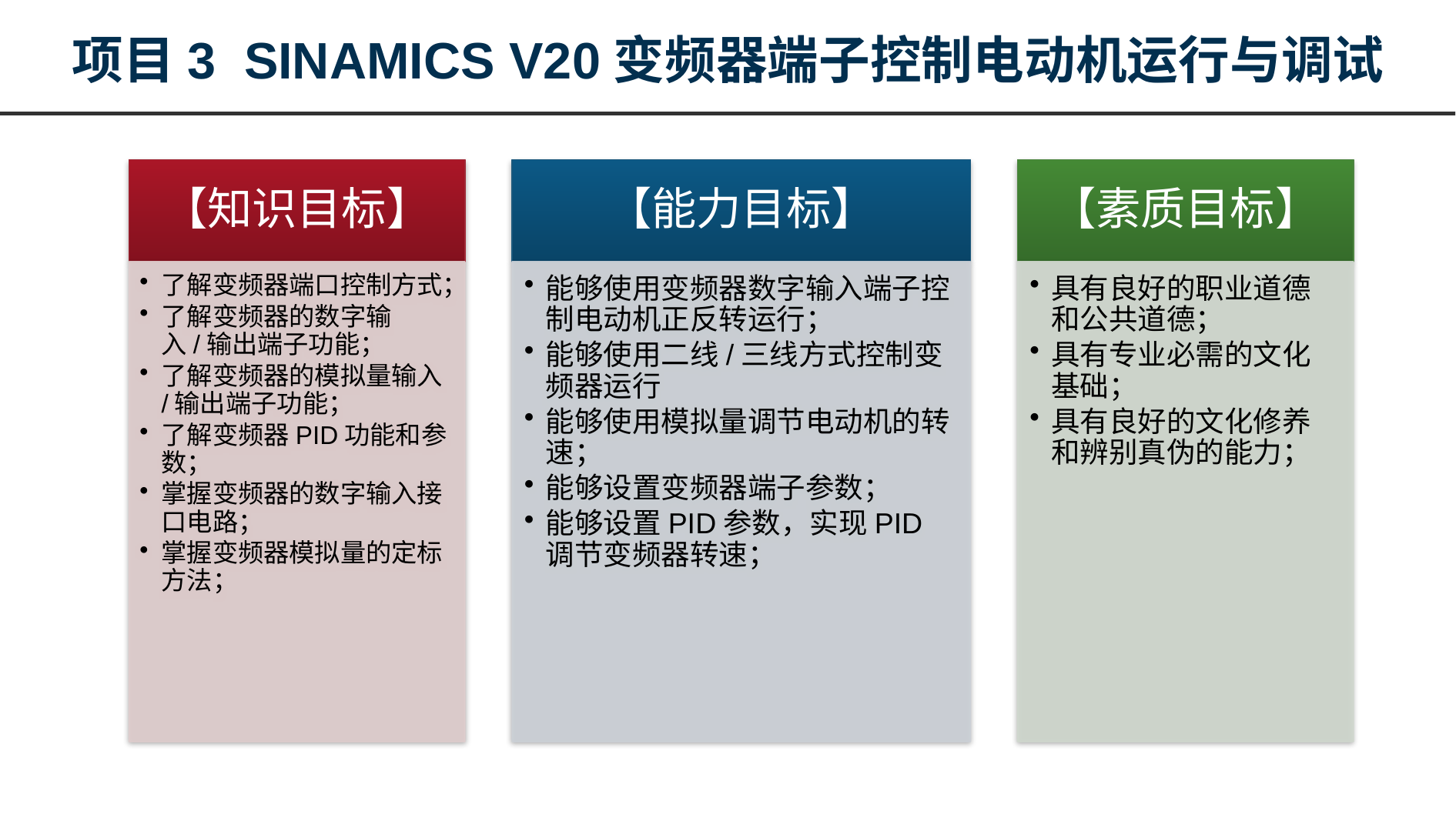

项目3  SINAMICS V20变频器端子控制电动机运行与调试
【知识目标】
了解变频器端口控制方式；
了解变频器的数字输入/输出端子功能；
了解变频器的模拟量输入/输出端子功能；
了解变频器PID功能和参数；
掌握变频器的数字输入接口电路；
掌握变频器模拟量的定标方法；
【能力目标】
能够使用变频器数字输入端子控制电动机正反转运行；
能够使用二线/三线方式控制变频器运行
能够使用模拟量调节电动机的转速；
能够设置变频器端子参数；
能够设置PID参数，实现PID调节变频器转速；

【素质目标】
具有良好的职业道德和公共道德；
具有专业必需的文化基础；
具有良好的文化修养和辨别真伪的能力；